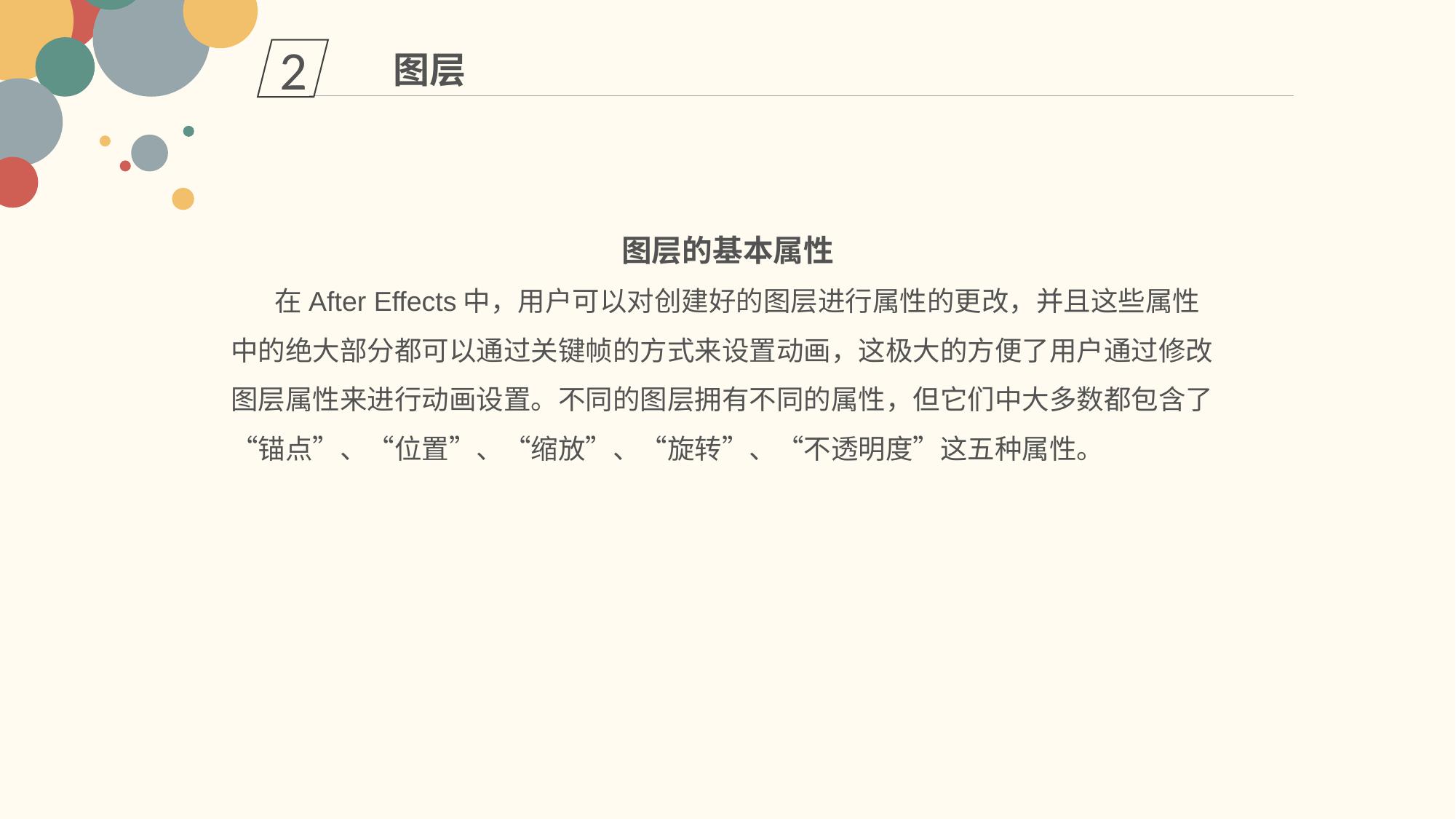

2
图层
图层的基本属性
      在After Effects中，用户可以对创建好的图层进行属性的更改，并且这些属性中的绝大部分都可以通过关键帧的方式来设置动画，这极大的方便了用户通过修改图层属性来进行动画设置。不同的图层拥有不同的属性，但它们中大多数都包含了“锚点”、“位置”、“缩放”、“旋转”、“不透明度”这五种属性。